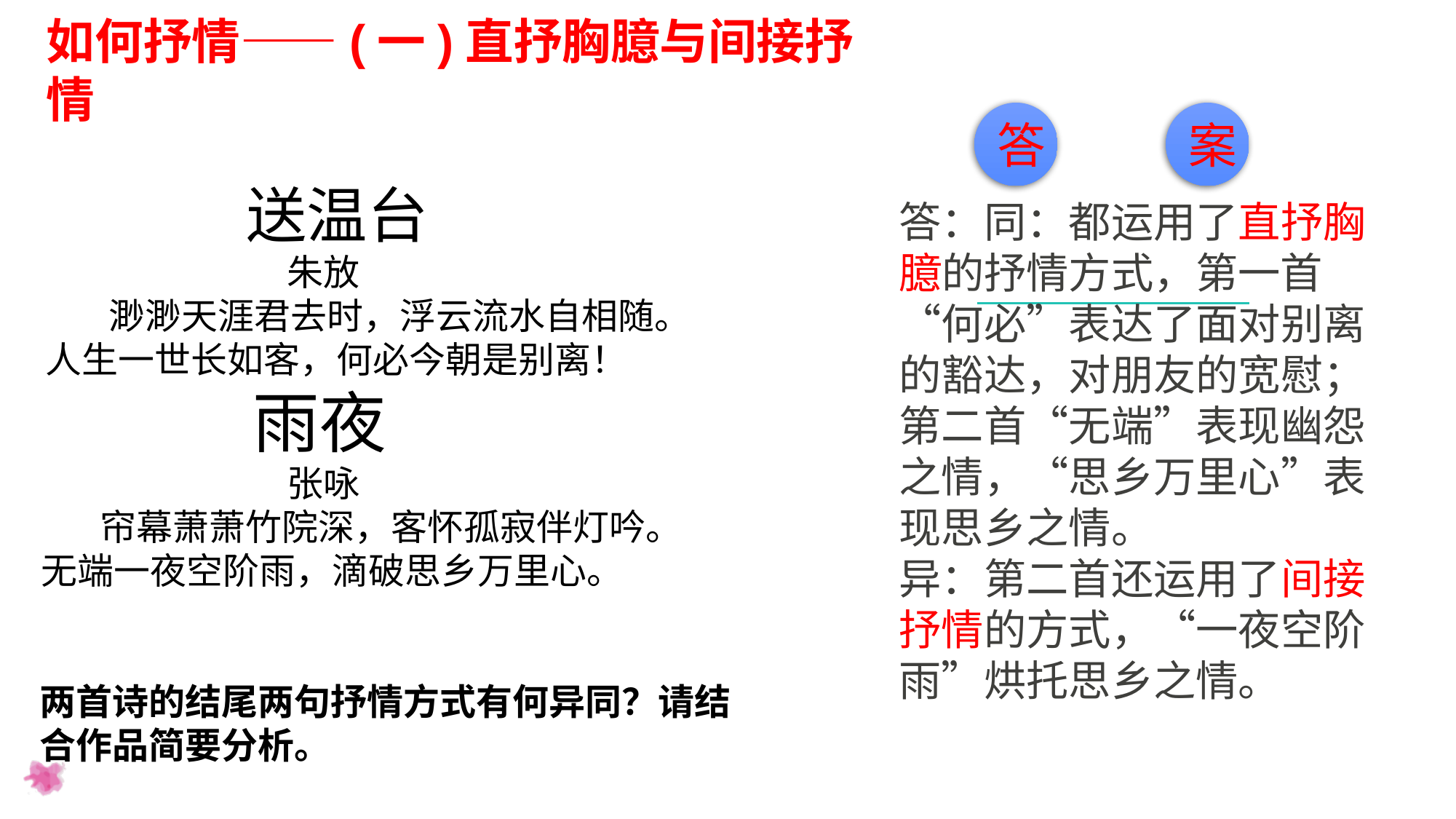

如何抒情——(一)直抒胸臆与间接抒情
答
案
 送温台
朱放
渺渺天涯君去时，浮云流水自相随。
人生一世长如客，何必今朝是别离！
雨夜
张咏
帘幕萧萧竹院深，客怀孤寂伴灯吟。
无端一夜空阶雨，滴破思乡万里心。

两首诗的结尾两句抒情方式有何异同？请结合作品简要分析。
答：同：都运用了直抒胸臆的抒情方式，第一首“何必”表达了面对别离的豁达，对朋友的宽慰；第二首“无端”表现幽怨之情，“思乡万里心”表现思乡之情。
异：第二首还运用了间接抒情的方式，“一夜空阶雨”烘托思乡之情。